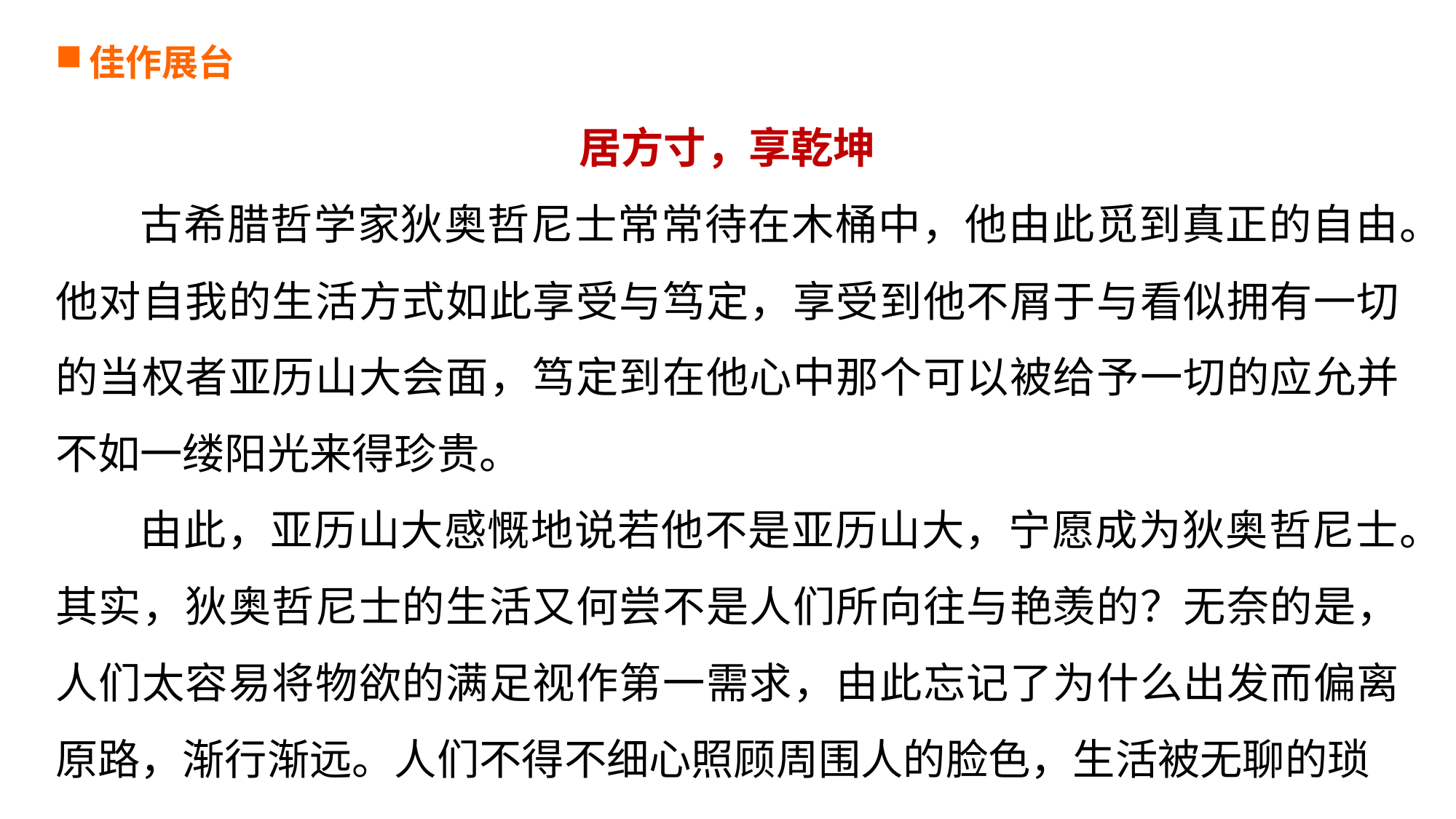

佳作展台
居方寸，享乾坤
古希腊哲学家狄奥哲尼士常常待在木桶中，他由此觅到真正的自由。他对自我的生活方式如此享受与笃定，享受到他不屑于与看似拥有一切的当权者亚历山大会面，笃定到在他心中那个可以被给予一切的应允并不如一缕阳光来得珍贵。
由此，亚历山大感慨地说若他不是亚历山大，宁愿成为狄奥哲尼士。其实，狄奥哲尼士的生活又何尝不是人们所向往与艳羡的？无奈的是，人们太容易将物欲的满足视作第一需求，由此忘记了为什么出发而偏离原路，渐行渐远。人们不得不细心照顾周围人的脸色，生活被无聊的琐